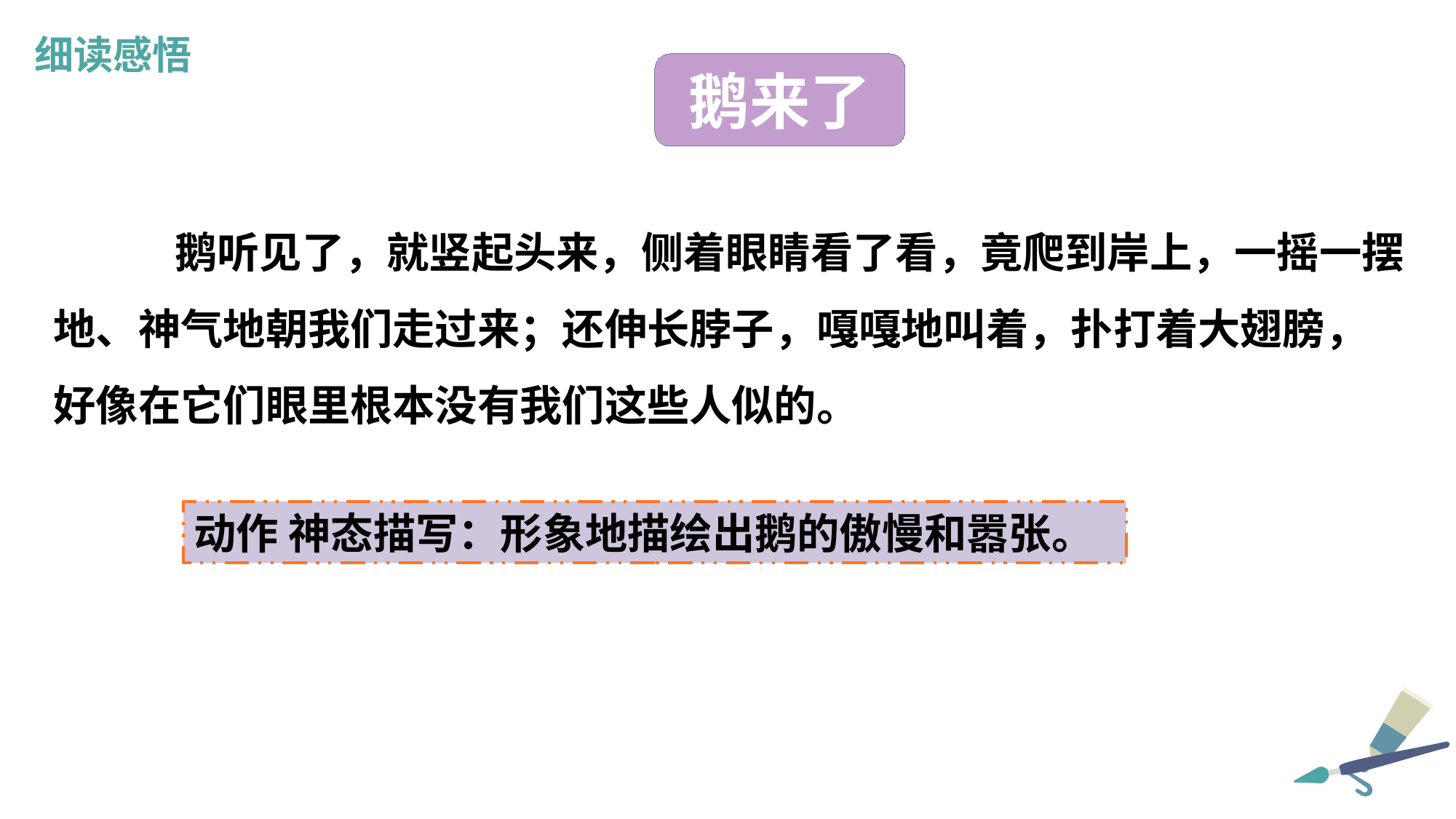

细读感悟
鹅来了
鹅听见了，就竖起头来，侧着眼睛看了看，竟爬到岸上，一摇一摆地、神气地朝我们走过来；还伸长脖子，嘎嘎地叫着，扑打着大翅膀，好像在它们眼里根本没有我们这些人似的。
动作 神态描写：形象地描绘出鹅的傲慢和嚣张。